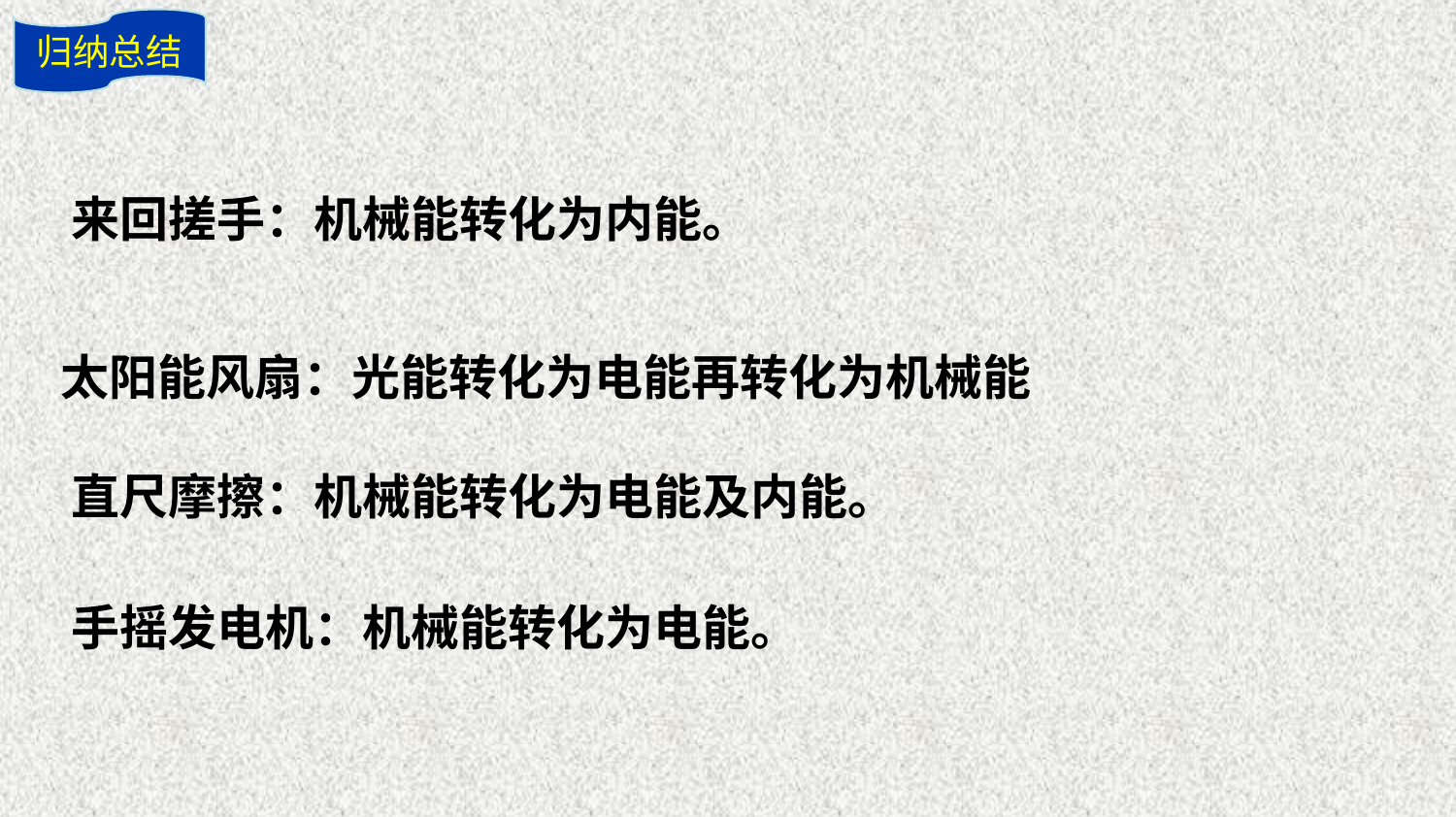

归纳总结
来回搓手：机械能转化为内能。
太阳能风扇：光能转化为电能再转化为机械能
直尺摩擦：机械能转化为电能及内能。
手摇发电机：机械能转化为电能。